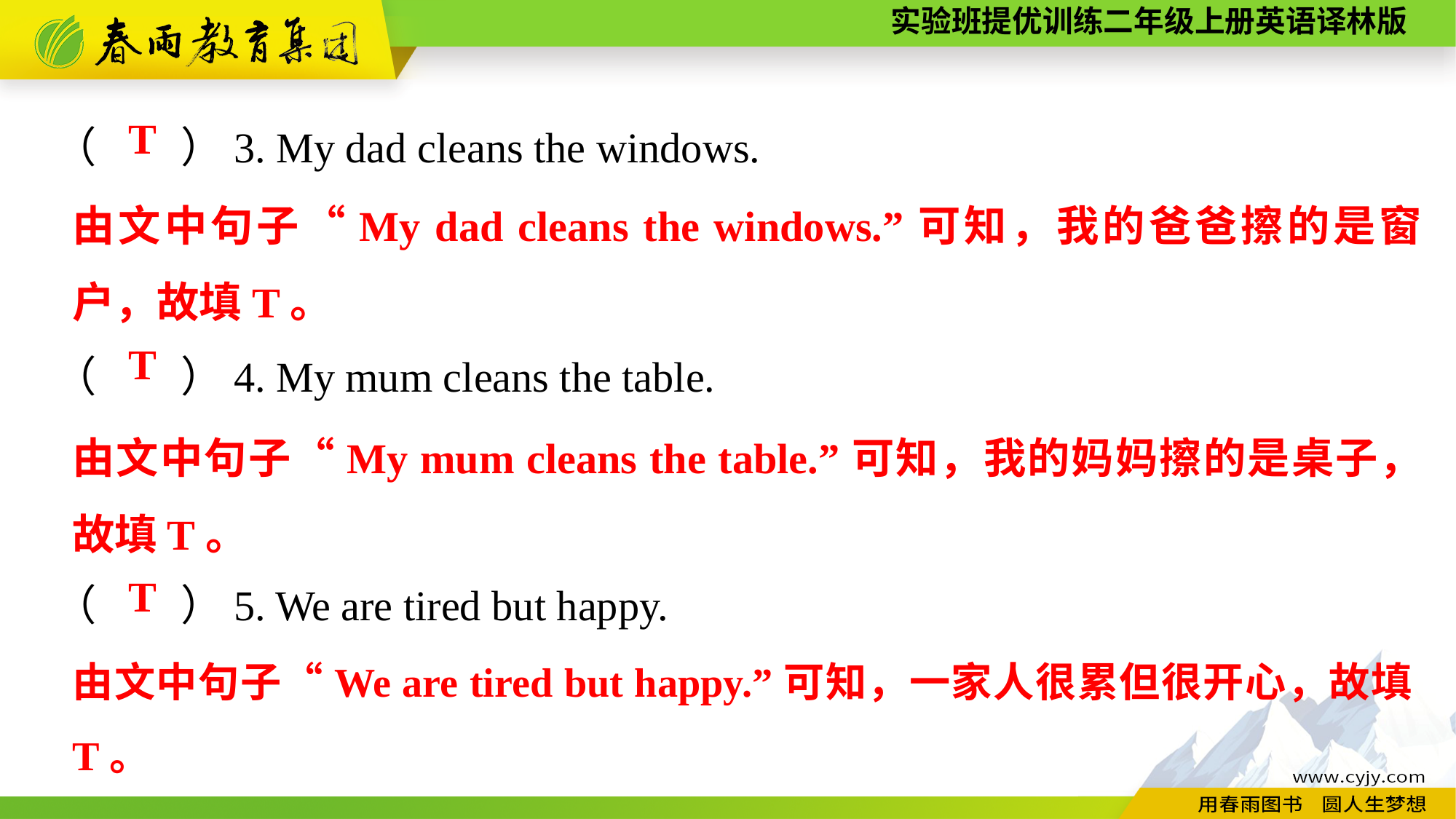

（　　）3. My dad cleans the windows.

（　　）4. My mum cleans the table.

（　　）5. We are tired but happy.
T
由文中句子“My dad cleans the windows.”可知，我的爸爸擦的是窗户，故填T。
T
由文中句子“My mum cleans the table.”可知，我的妈妈擦的是桌子，故填T。
T
由文中句子“We are tired but happy.”可知，一家人很累但很开心，故填T。